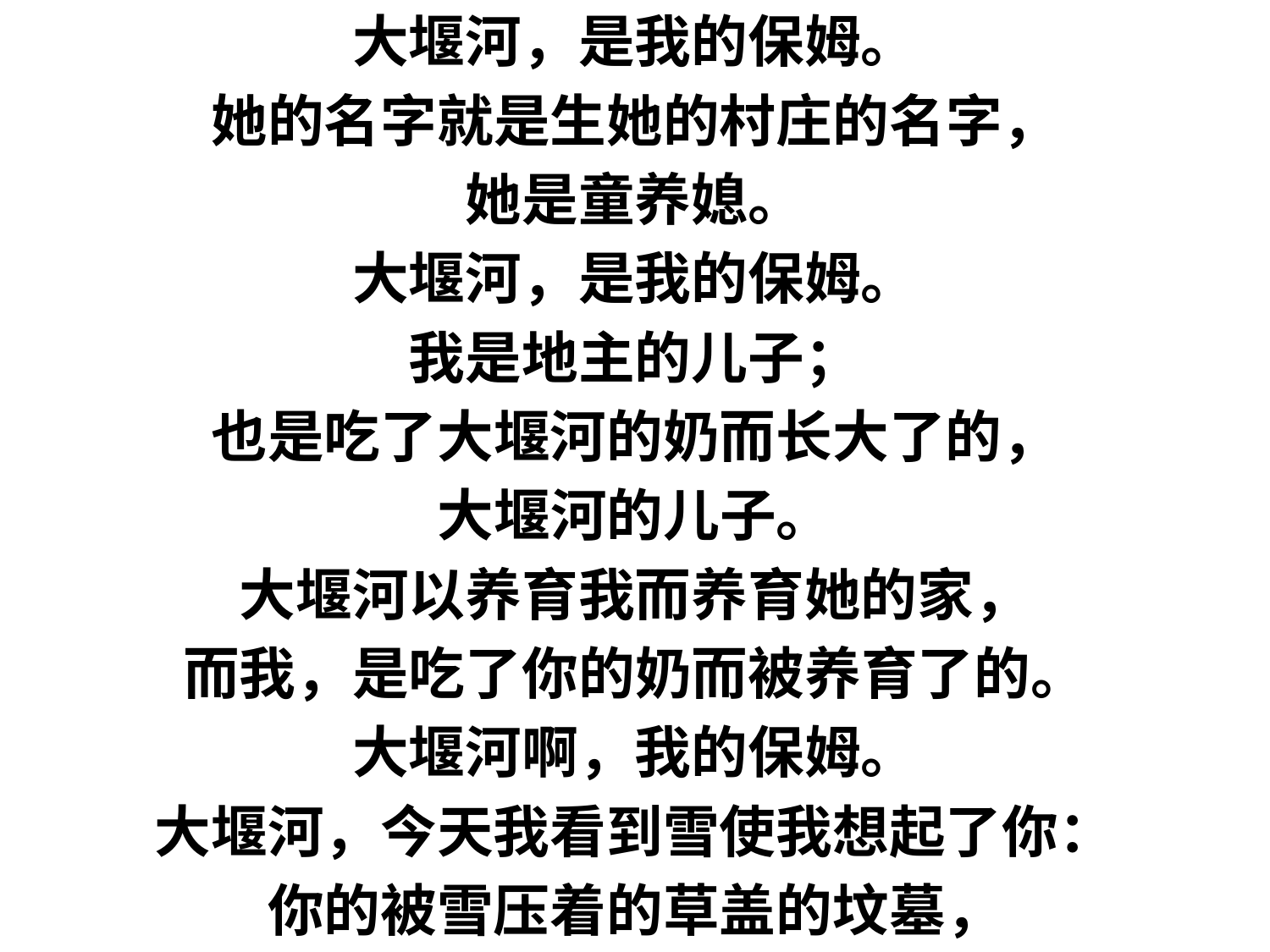

大堰河，是我的保姆。
她的名字就是生她的村庄的名字，
她是童养媳。
大堰河，是我的保姆。
我是地主的儿子；
也是吃了大堰河的奶而长大了的，
大堰河的儿子。
大堰河以养育我而养育她的家，
而我，是吃了你的奶而被养育了的。
大堰河啊，我的保姆。
大堰河，今天我看到雪使我想起了你：
你的被雪压着的草盖的坟墓，